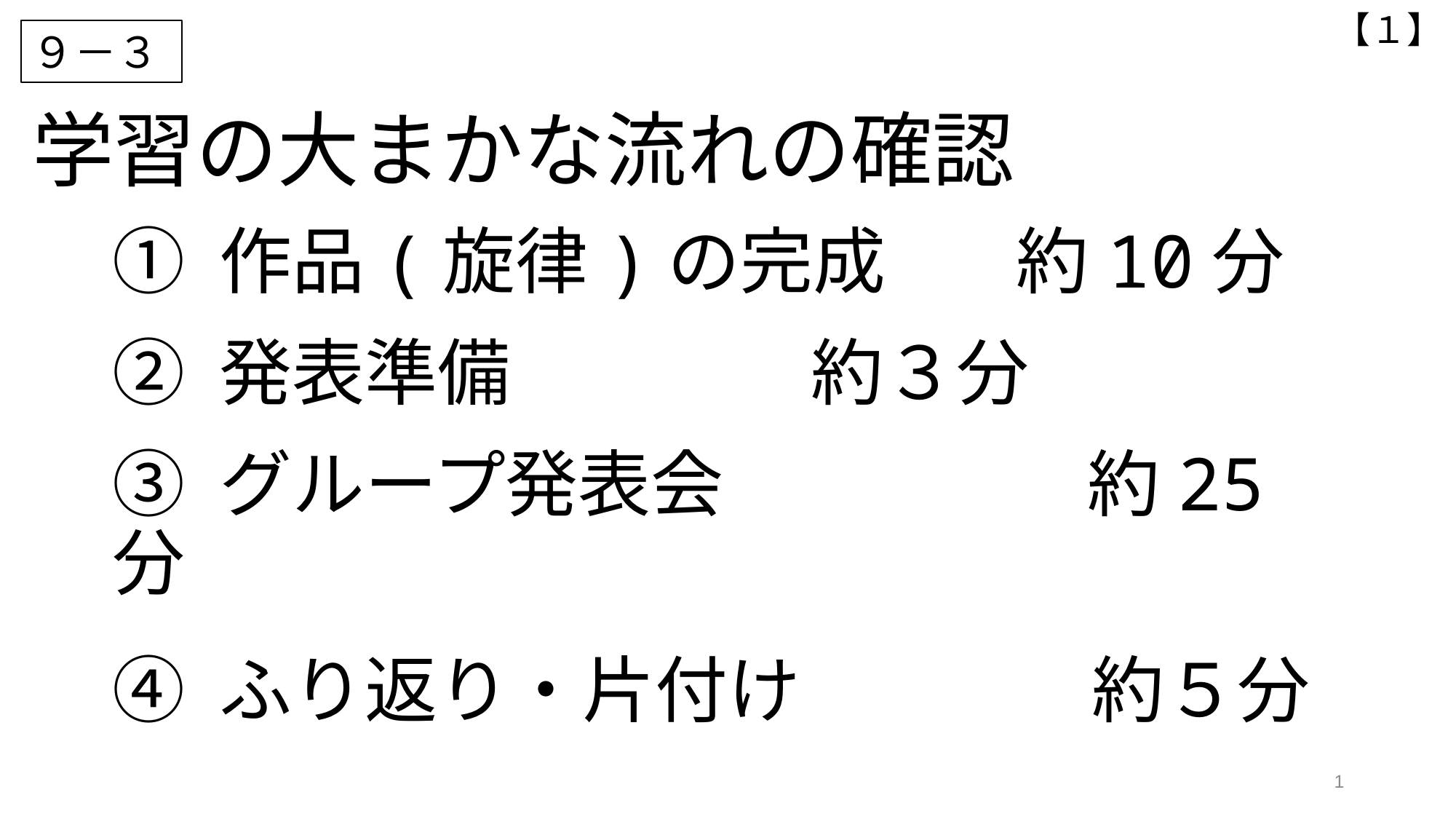

【１】
９－３
学習の大まかな流れの確認
① 作品(旋律)の完成        約10分

② 発表準備　              約３分

③ グループ発表会　　　　　約25分

④ ふり返り・片付け　　　　約５分
1